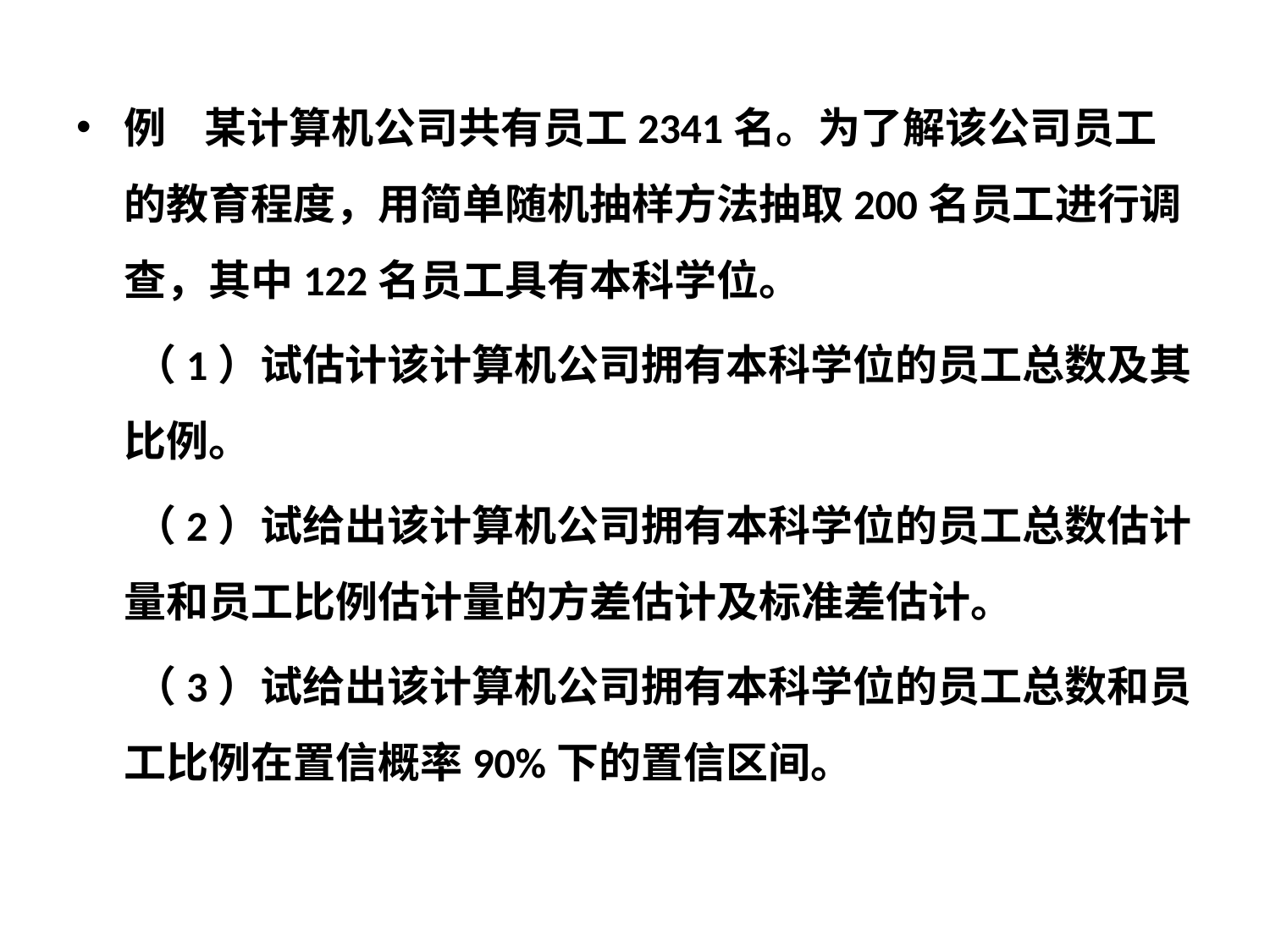

例    某计算机公司共有员工2341名。为了解该公司员工的教育程度，用简单随机抽样方法抽取200名员工进行调查，其中122名员工具有本科学位。
     （1）试估计该计算机公司拥有本科学位的员工总数及其比例。
     （2）试给出该计算机公司拥有本科学位的员工总数估计量和员工比例估计量的方差估计及标准差估计。
     （3）试给出该计算机公司拥有本科学位的员工总数和员工比例在置信概率90%下的置信区间。